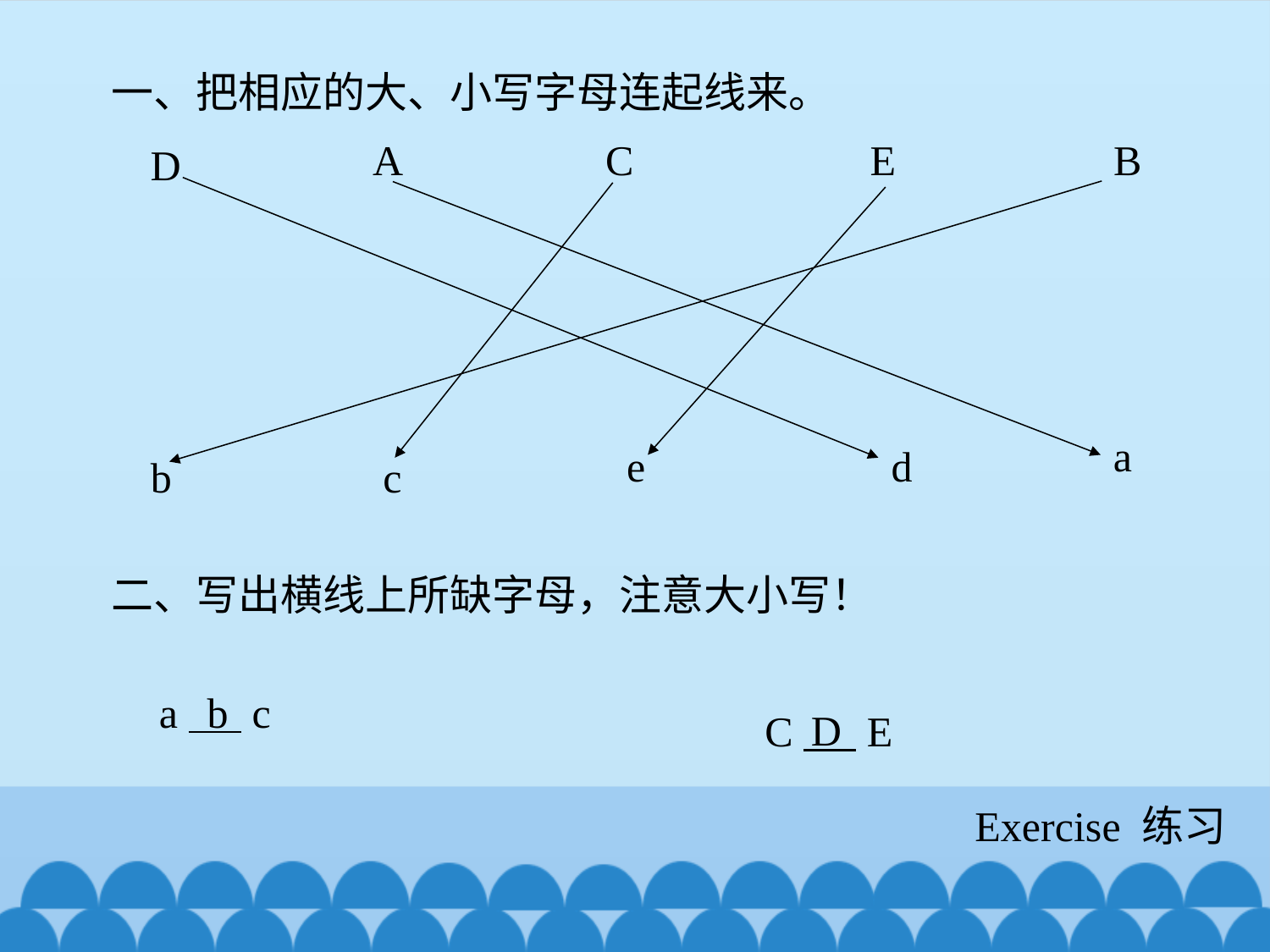

一、把相应的大、小写字母连起线来。
A
C
E
B
D

a
e
d
b
c
二、写出横线上所缺字母，注意大小写！
b
a       c
D
C       E
Exercise 练习